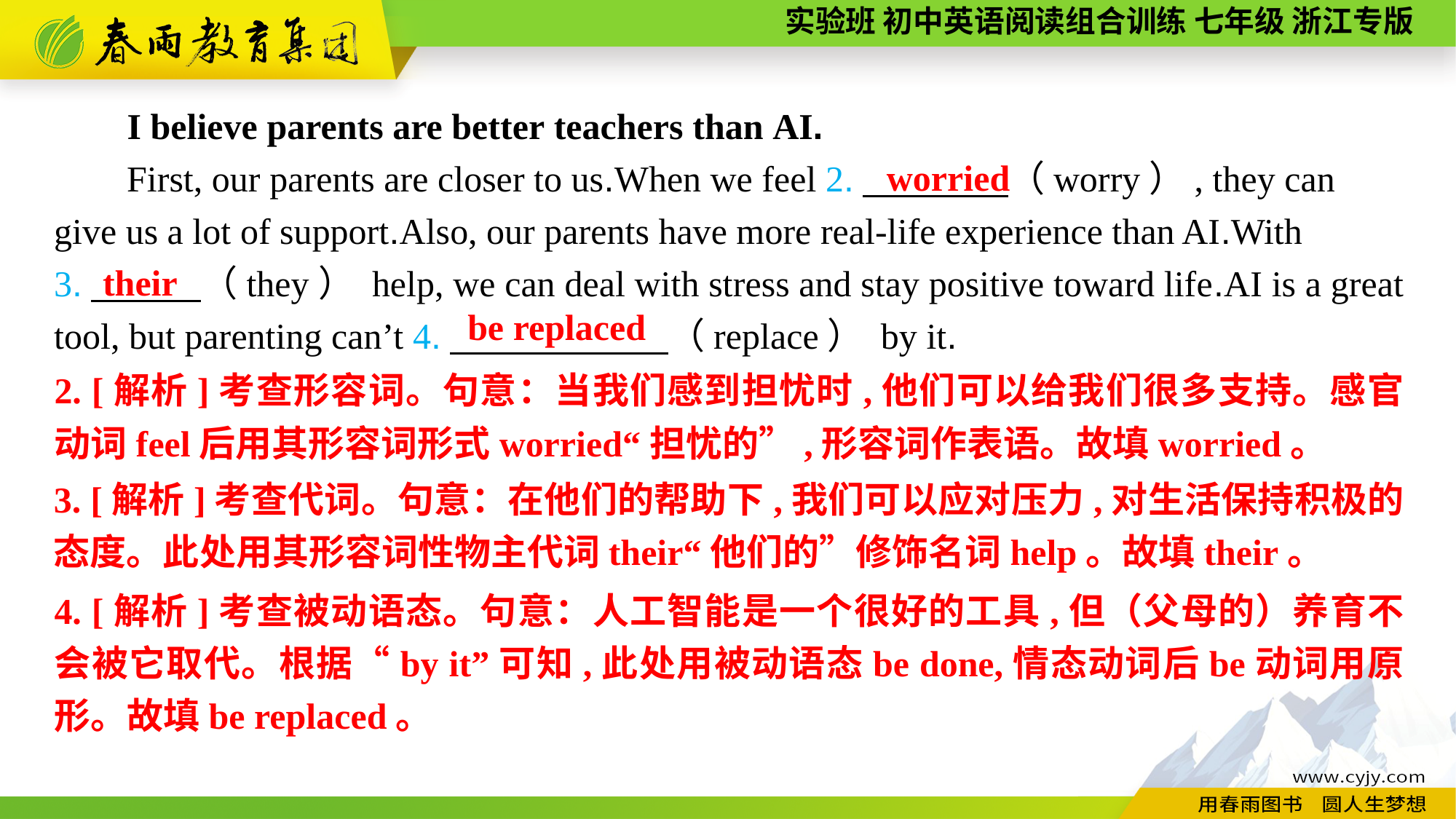

I believe parents are better teachers than AI.
First, our parents are closer to us.When we feel 2.　　　　（worry）, they can give us a lot of support.Also, our parents have more real-life experience than AI.With
3.　　　（they） help, we can deal with stress and stay positive toward life.AI is a great tool, but parenting can’t 4.　　　　　　（replace） by it.
worried
their
be replaced
2. [解析]考查形容词。句意：当我们感到担忧时,他们可以给我们很多支持。感官动词feel后用其形容词形式worried“担忧的”,形容词作表语。故填worried。
3. [解析]考查代词。句意：在他们的帮助下,我们可以应对压力,对生活保持积极的态度。此处用其形容词性物主代词their“他们的”修饰名词help。故填their。
4. [解析]考查被动语态。句意：人工智能是一个很好的工具,但（父母的）养育不会被它取代。根据“by it”可知,此处用被动语态be done,情态动词后be动词用原形。故填be replaced。